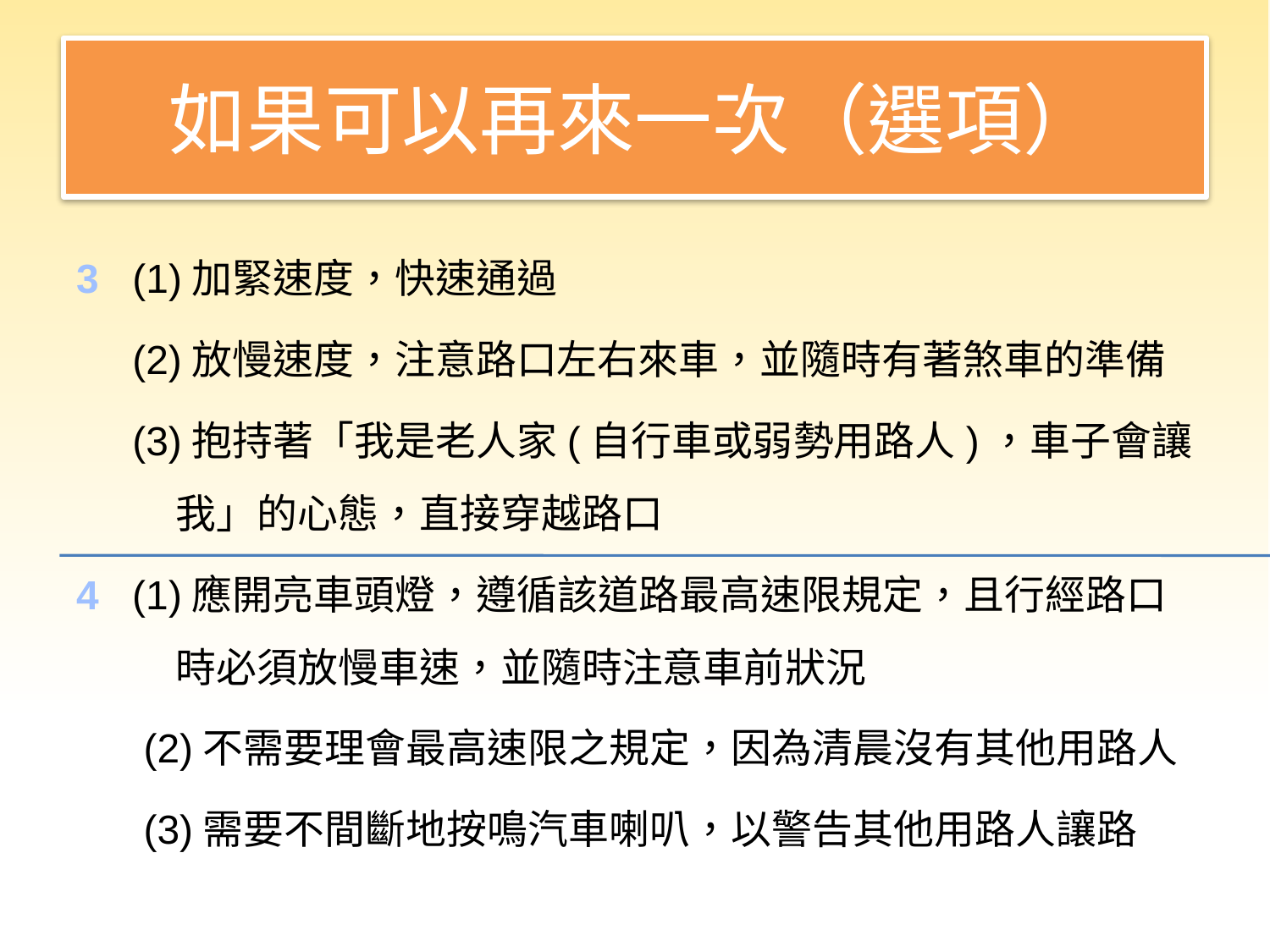

# 如果可以再來一次（選項）
3   (1)加緊速度，快速通過
     (2)放慢速度，注意路口左右來車，並隨時有著煞車的準備
     (3)抱持著「我是老人家(自行車或弱勢用路人)，車子會讓我」的心態，直接穿越路口
4   (1)應開亮車頭燈，遵循該道路最高速限規定，且行經路口時必須放慢車速，並隨時注意車前狀況
      (2)不需要理會最高速限之規定，因為清晨沒有其他用路人
      (3)需要不間斷地按鳴汽車喇叭，以警告其他用路人讓路